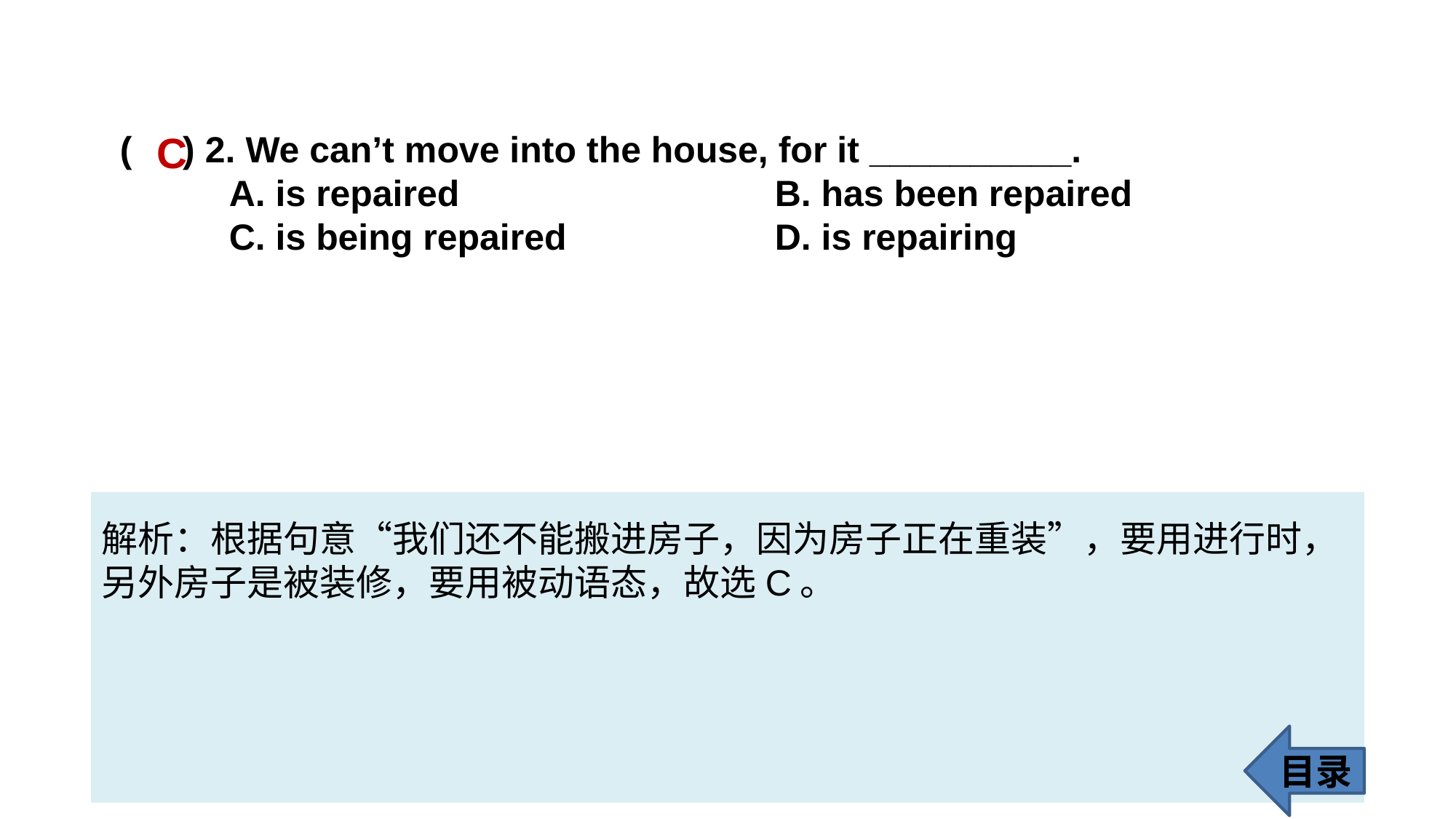

(     ) 2. We can’t move into the house, for it __________.
	A. is repaired		 	B. has been repaired
	C. is being repaired 		D. is repairing
C

解析：根据句意“我们还不能搬进房子，因为房子正在重装”，要用进行时，
另外房子是被装修，要用被动语态，故选C。
目录
61